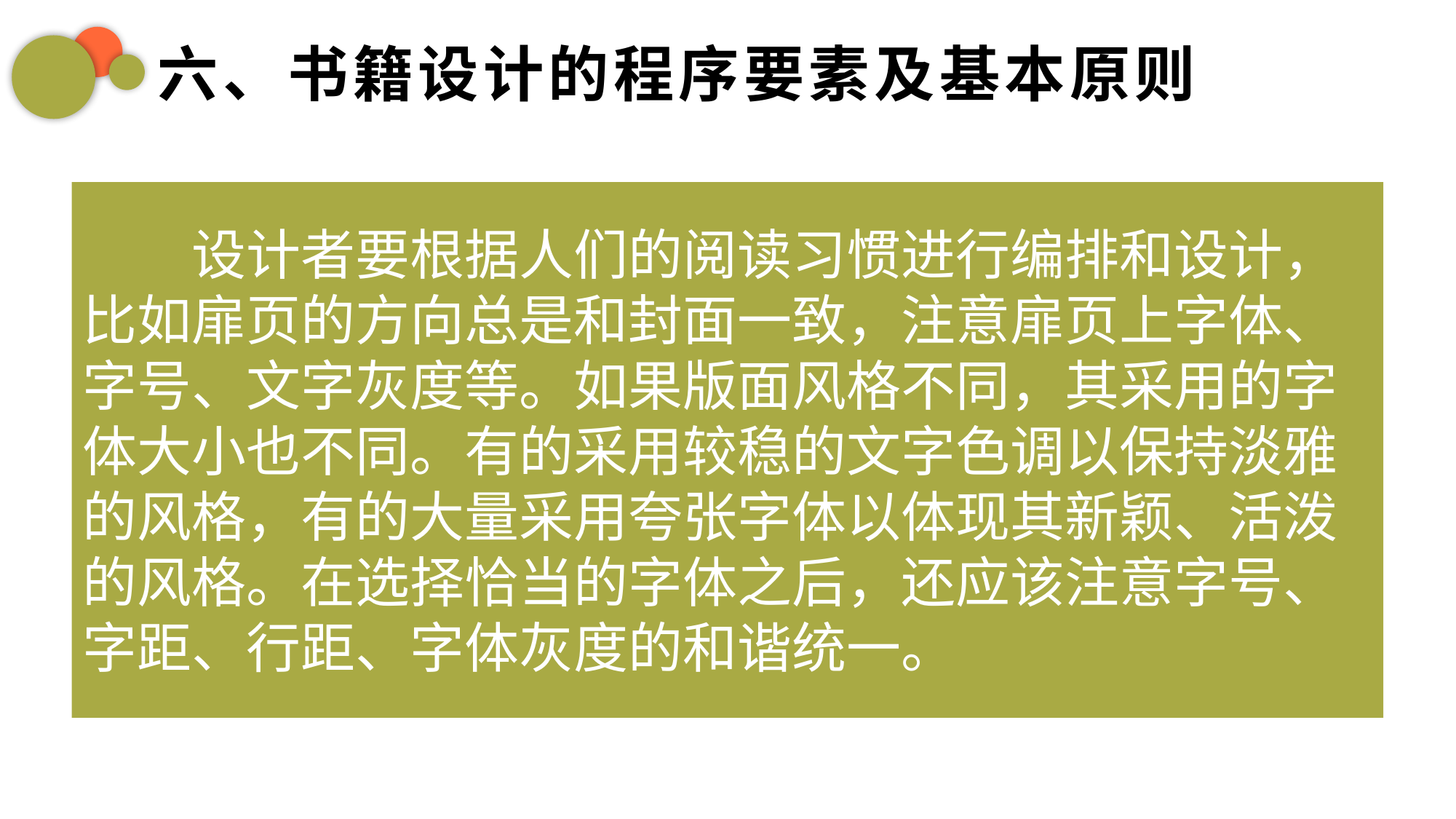

六、书籍设计的程序要素及基本原则
	设计者要根据人们的阅读习惯进行编排和设计，比如扉页的方向总是和封面一致，注意扉页上字体、字号、文字灰度等。如果版面风格不同，其采用的字体大小也不同。有的采用较稳的文字色调以保持淡雅的风格，有的大量采用夸张字体以体现其新颖、活泼的风格。在选择恰当的字体之后，还应该注意字号、字距、行距、字体灰度的和谐统一。